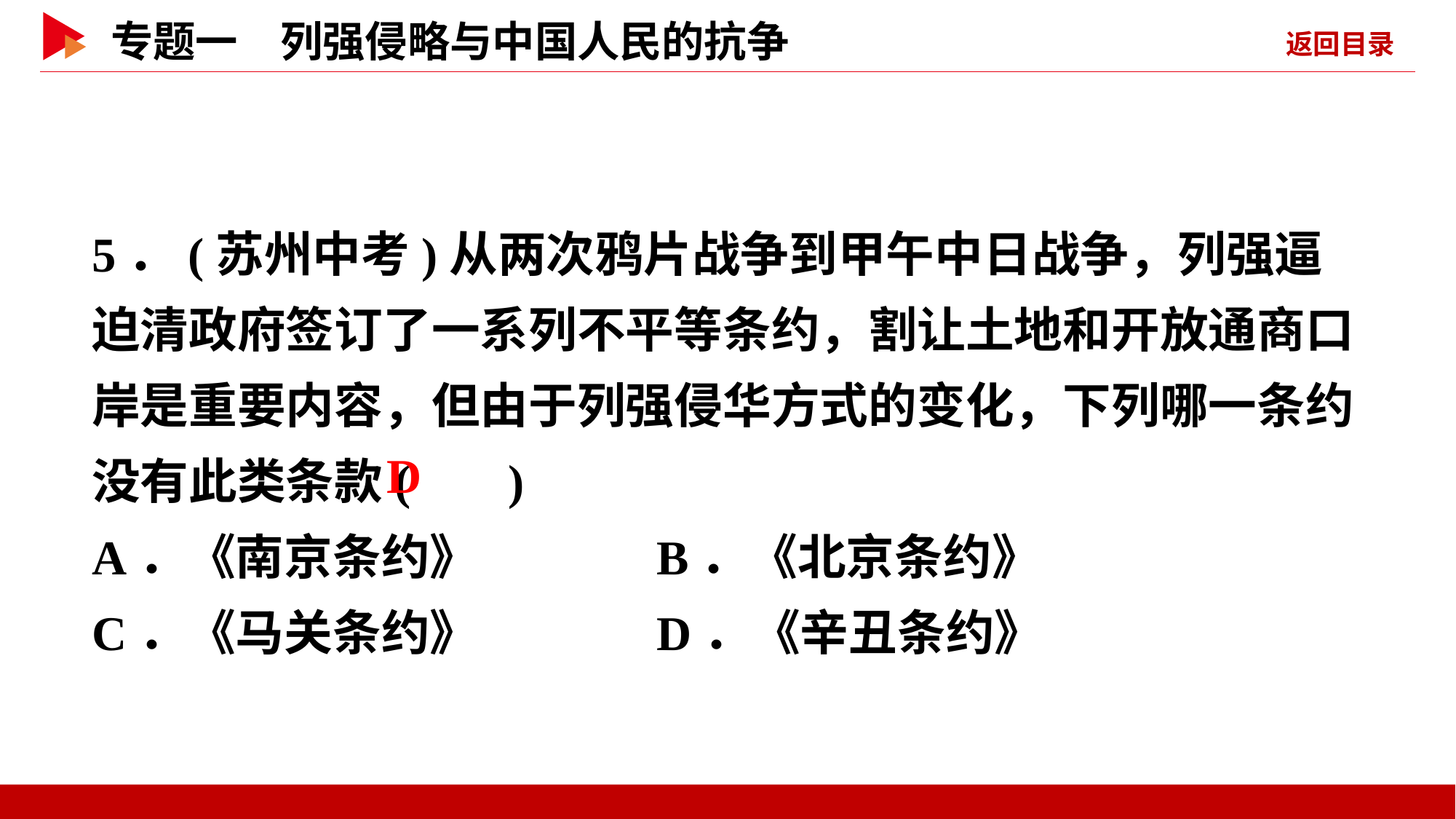

5．(苏州中考)从两次鸦片战争到甲午中日战争，列强逼迫清政府签订了一系列不平等条约，割让土地和开放通商口岸是重要内容，但由于列强侵华方式的变化，下列哪一条约没有此类条款(        )
A．《南京条约》               B．《北京条约》
C．《马关条约》               D．《辛丑条约》
   D